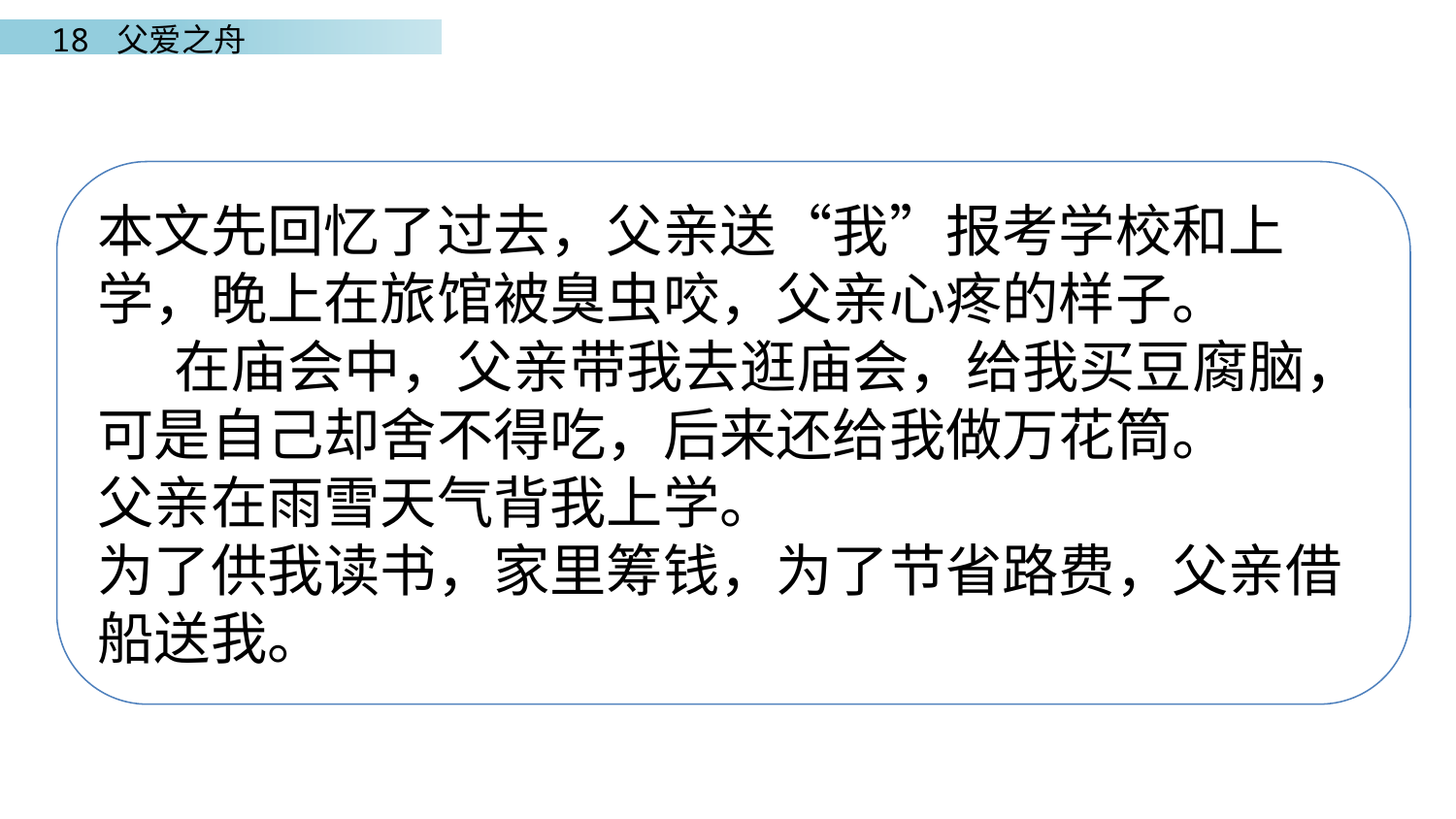

本文先回忆了过去，父亲送“我”报考学校和上学，晚上在旅馆被臭虫咬，父亲心疼的样子。
     在庙会中，父亲带我去逛庙会，给我买豆腐脑，可是自己却舍不得吃，后来还给我做万花筒。
父亲在雨雪天气背我上学。
为了供我读书，家里筹钱，为了节省路费，父亲借船送我。